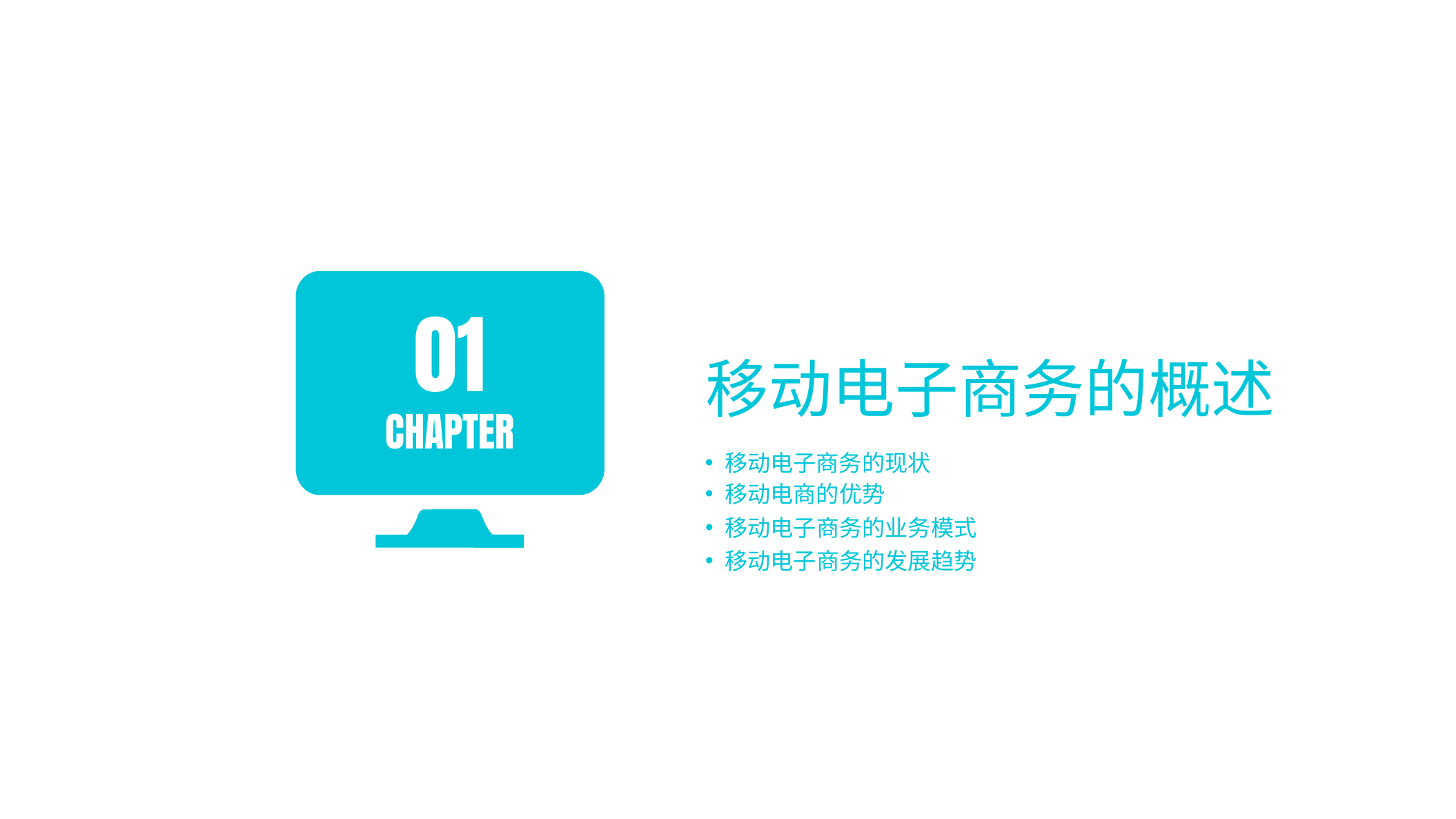

01
CHAPTER
移动电子商务的概述
移动电子商务的现状
移动电商的优势
移动电子商务的业务模式
移动电子商务的发展趋势